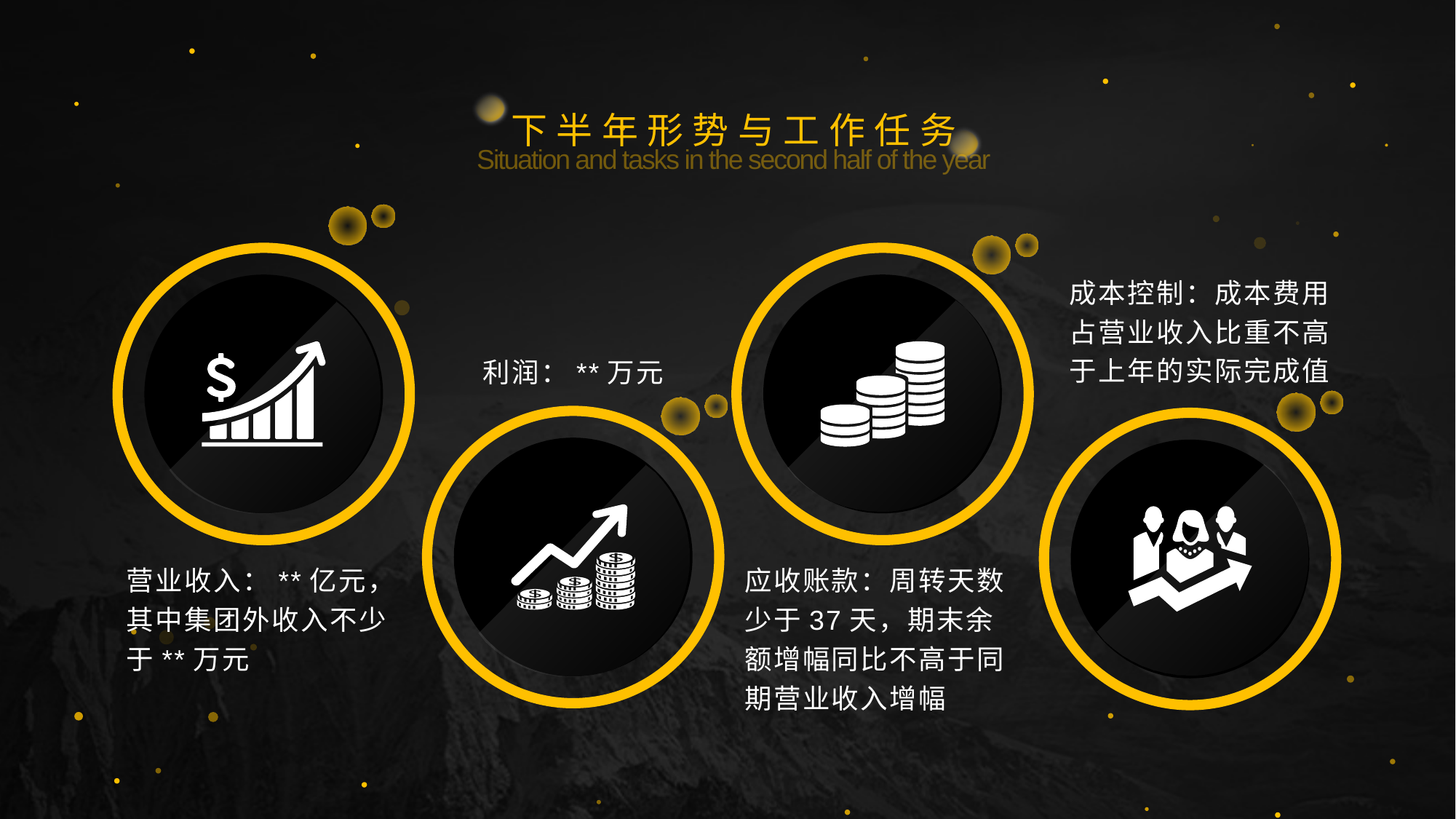

下半年形势与工作任务

Situation and tasks in the second half of the year

成本控制：成本费用占营业收入比重不高于上年的实际完成值

利润：**万元

营业收入：**亿元，其中集团外收入不少于**万元
应收账款：周转天数少于37天，期末余额增幅同比不高于同期营业收入增幅